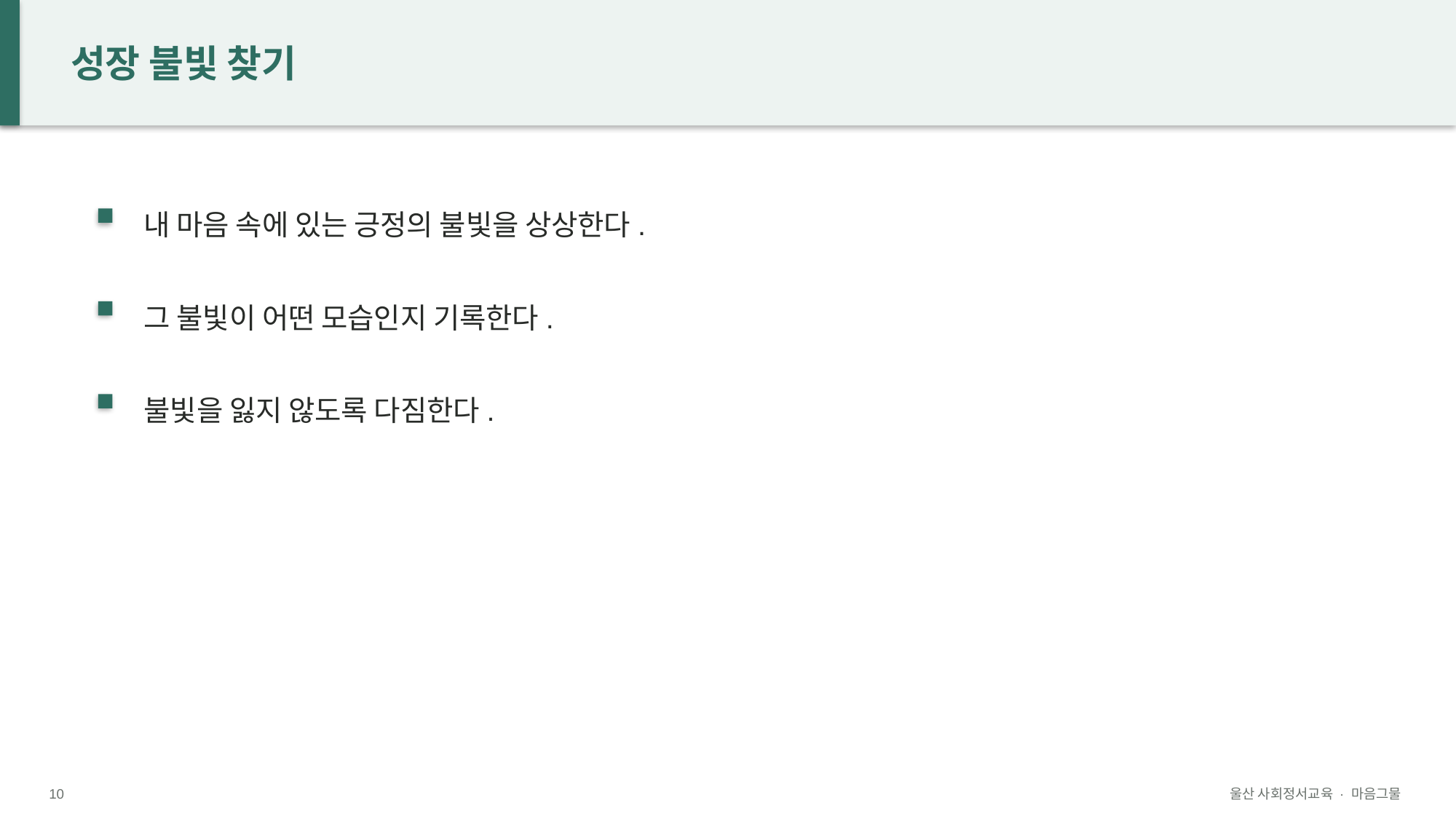

성장 불빛 찾기
내 마음 속에 있는 긍정의 불빛을 상상한다.

그 불빛이 어떤 모습인지 기록한다.

불빛을 잃지 않도록 다짐한다.

10
울산 사회정서교육 · 마음그물